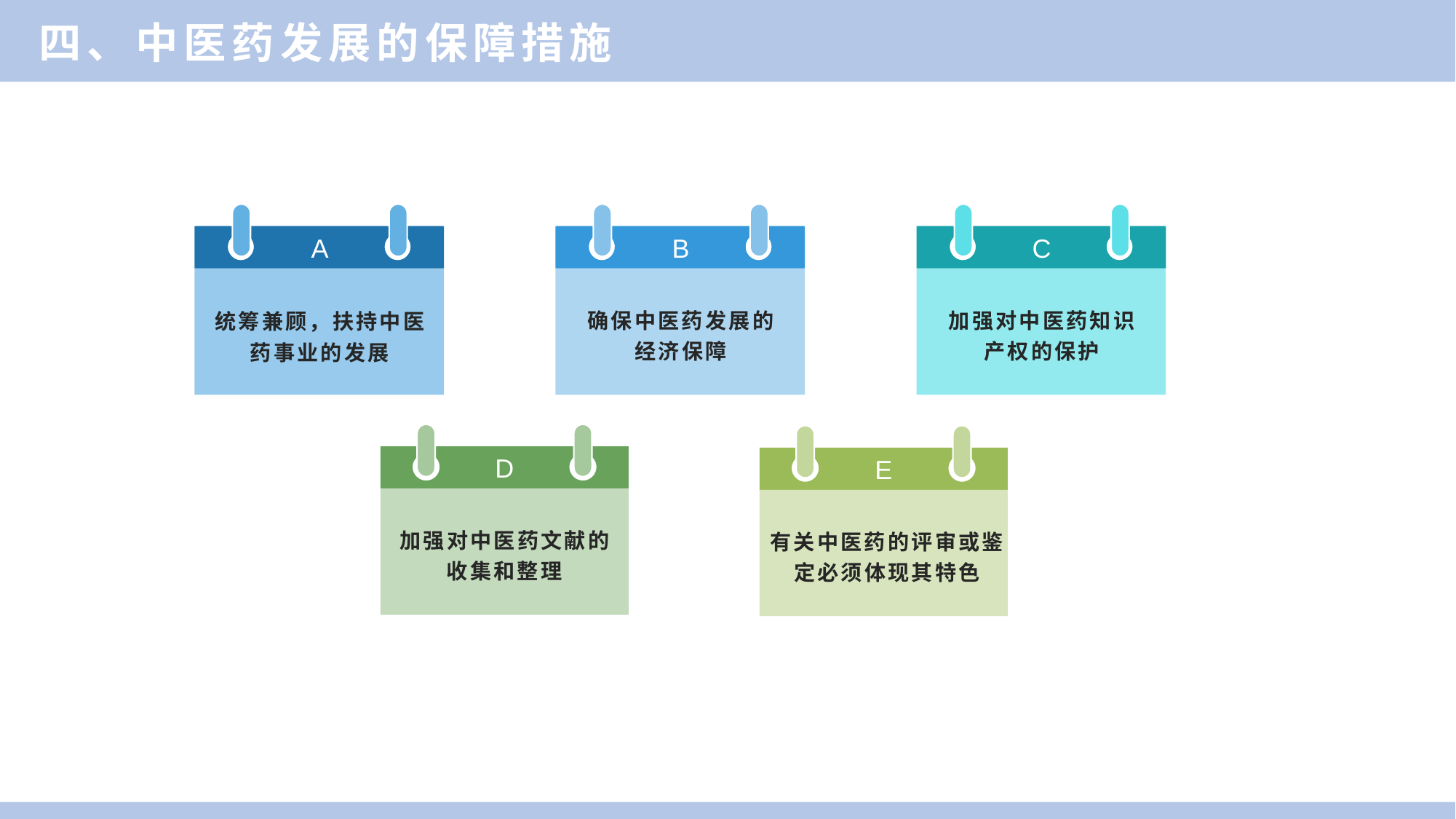

四、中医药发展的保障措施

A

（一）依法执业义务

A

统筹兼顾，扶持中医
药事业的发展

B

（二）紧急处置义务

B

确保中医药发展的
经济保障

C

（三）问题医嘱报告
义务

C

加强对中医药知识
产权的保护

D

加强对中医药文献的
收集和整理

E

有关中医药的评审或鉴
定必须体现其特色